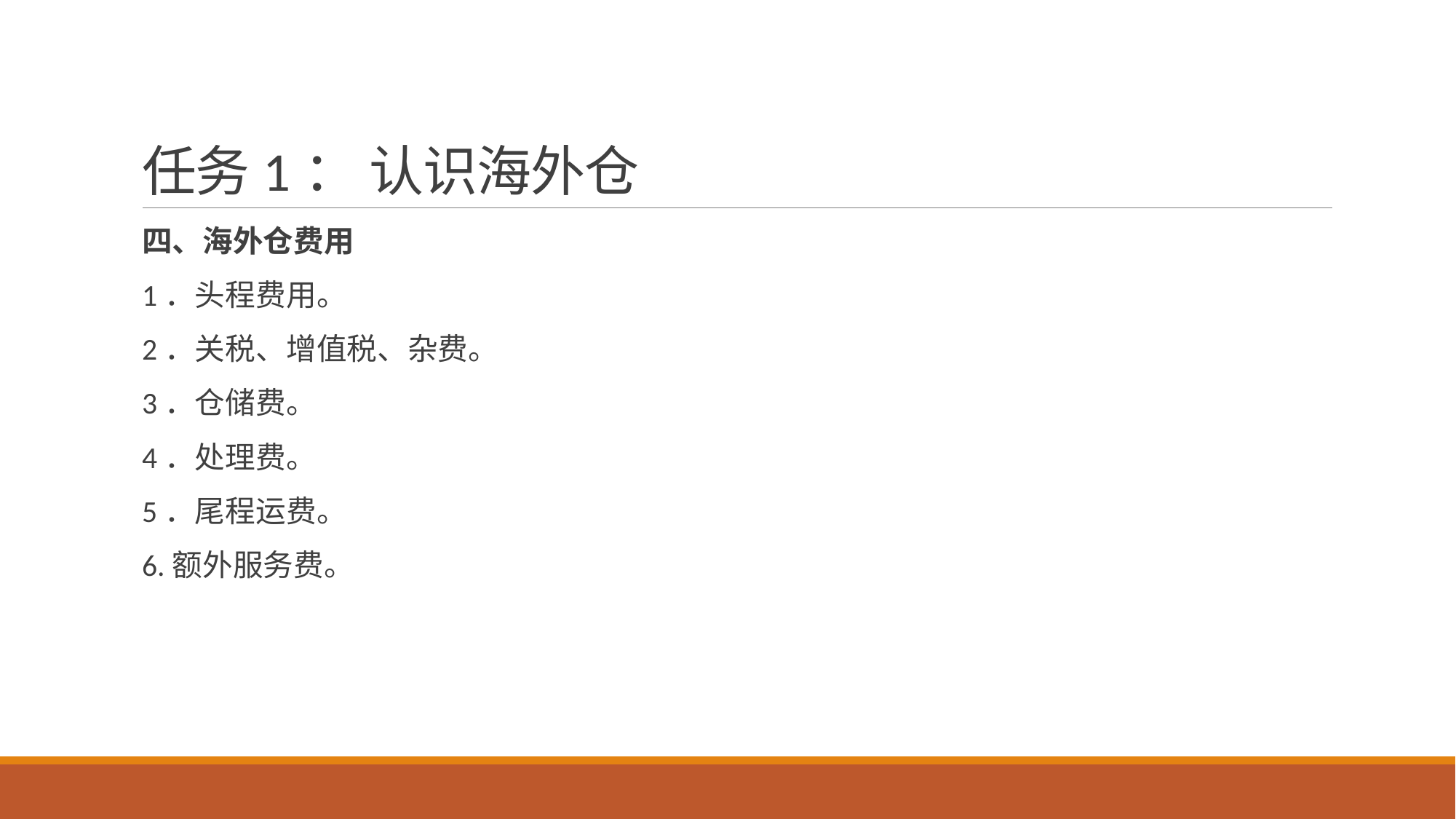

# 任务1： 认识海外仓
四、海外仓费用
1．头程费用。
2．关税、增值税、杂费。
3．仓储费。
4．处理费。
5．尾程运费。
6.额外服务费。